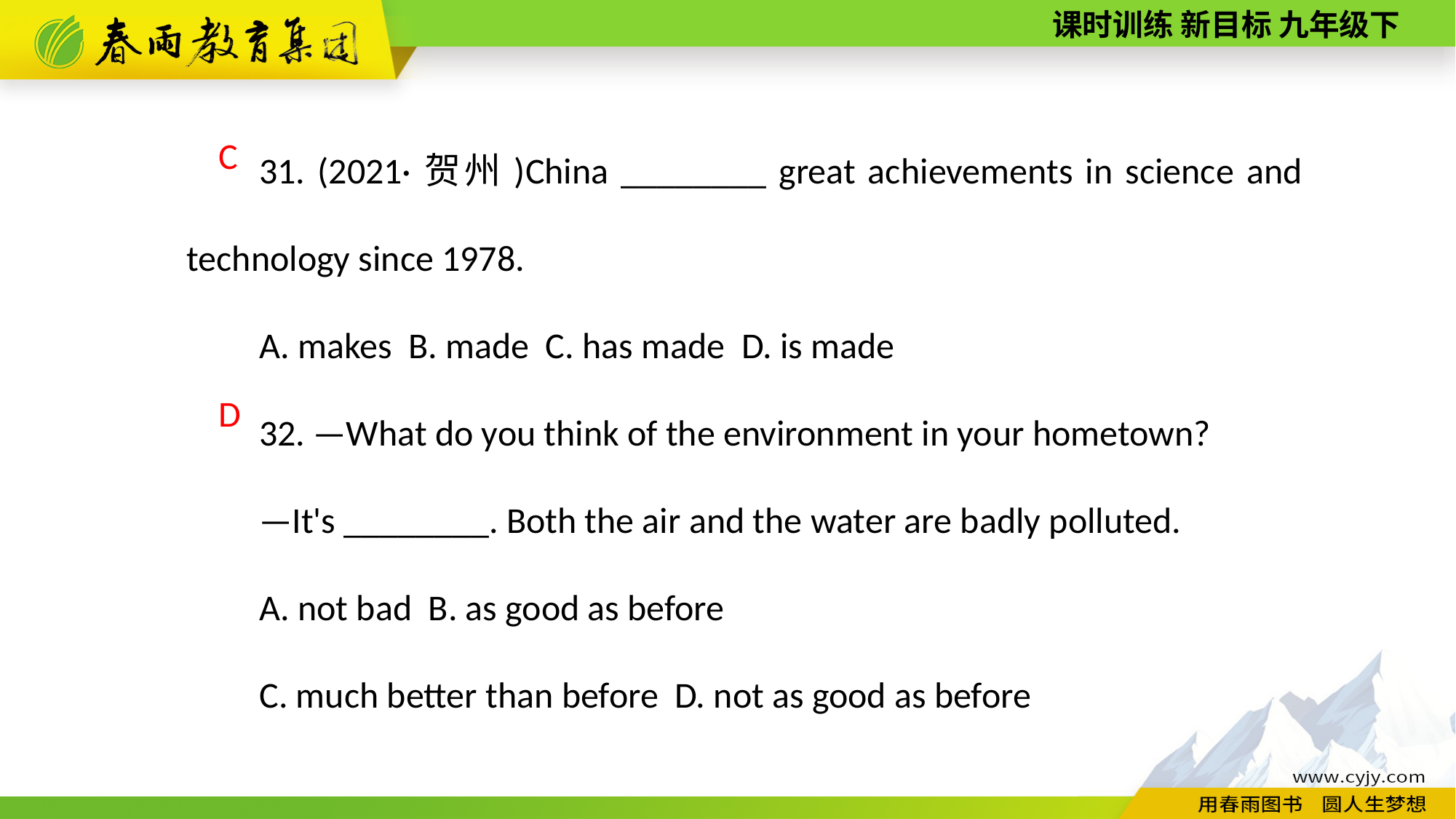

31. (2021·贺州)China ________ great achievements in science and technology since 1978.
A. makes  B. made  C. has made  D. is made
32. —What do you think of the environment in your hometown?
—It's ________. Both the air and the water are badly polluted.
A. not bad  B. as good as before
C. much better than before  D. not as good as before
C
D